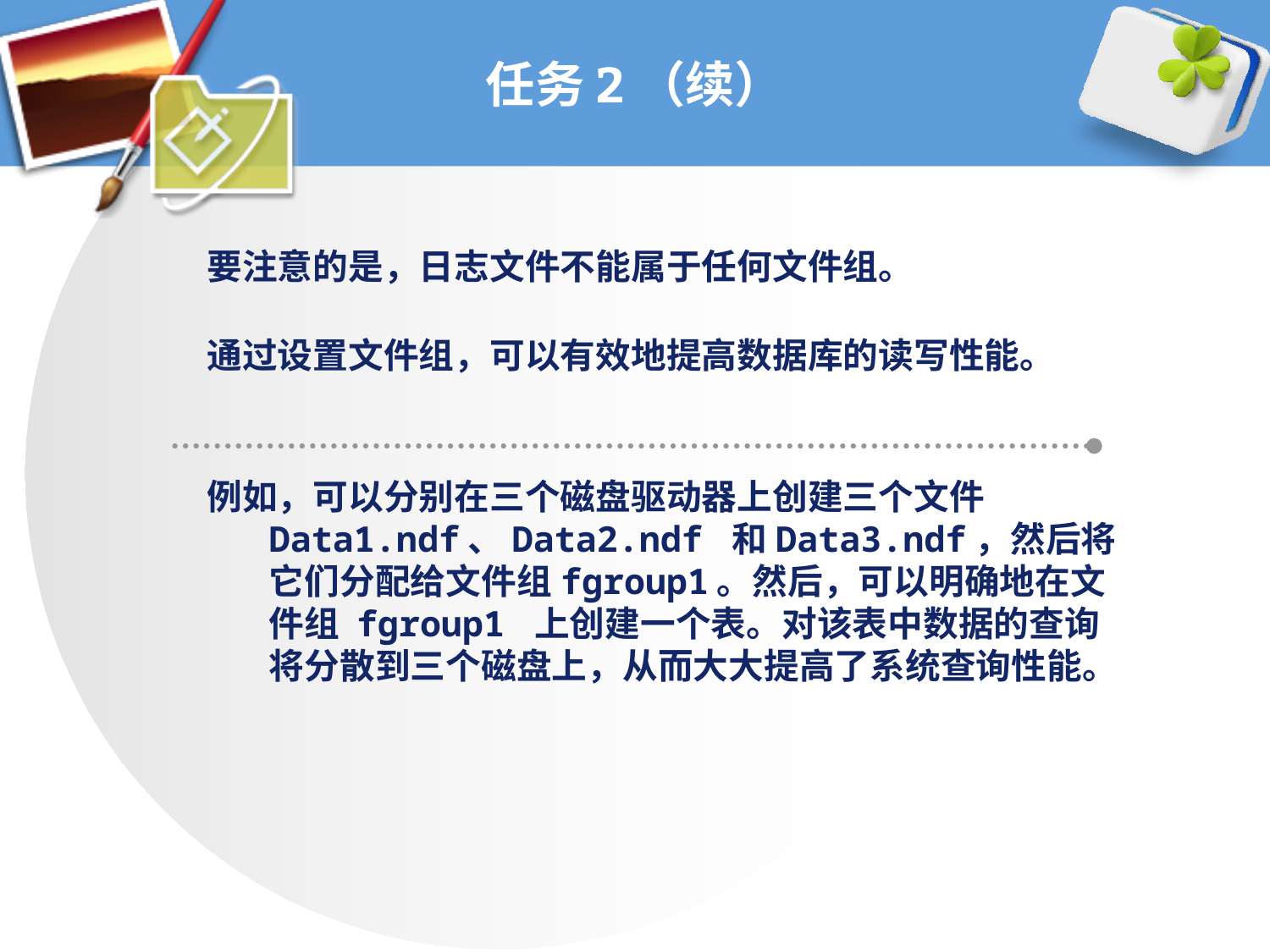

# 任务2（续）
要注意的是，日志文件不能属于任何文件组。

通过设置文件组，可以有效地提高数据库的读写性能。

例如，可以分别在三个磁盘驱动器上创建三个文件Data1.ndf、Data2.ndf 和Data3.ndf，然后将它们分配给文件组fgroup1。然后，可以明确地在文件组 fgroup1 上创建一个表。对该表中数据的查询将分散到三个磁盘上，从而大大提高了系统查询性能。